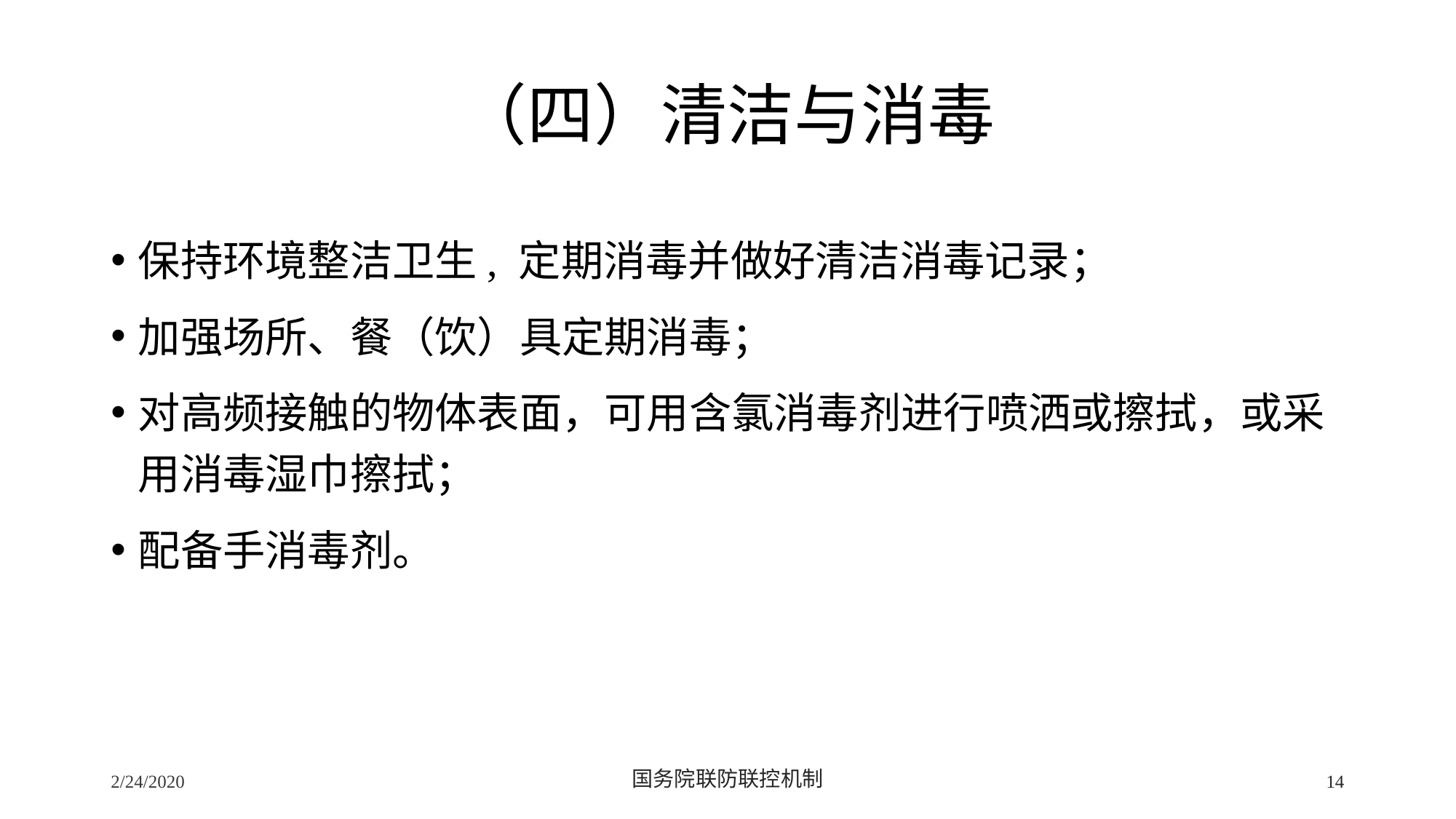

# （四）清洁与消毒
保持环境整洁卫生, 定期消毒并做好清洁消毒记录；
加强场所、餐（饮）具定期消毒；
对高频接触的物体表面，可用含氯消毒剂进行喷洒或擦拭，或采用消毒湿巾擦拭；
配备手消毒剂。
2/24/2020
国务院联防联控机制
14